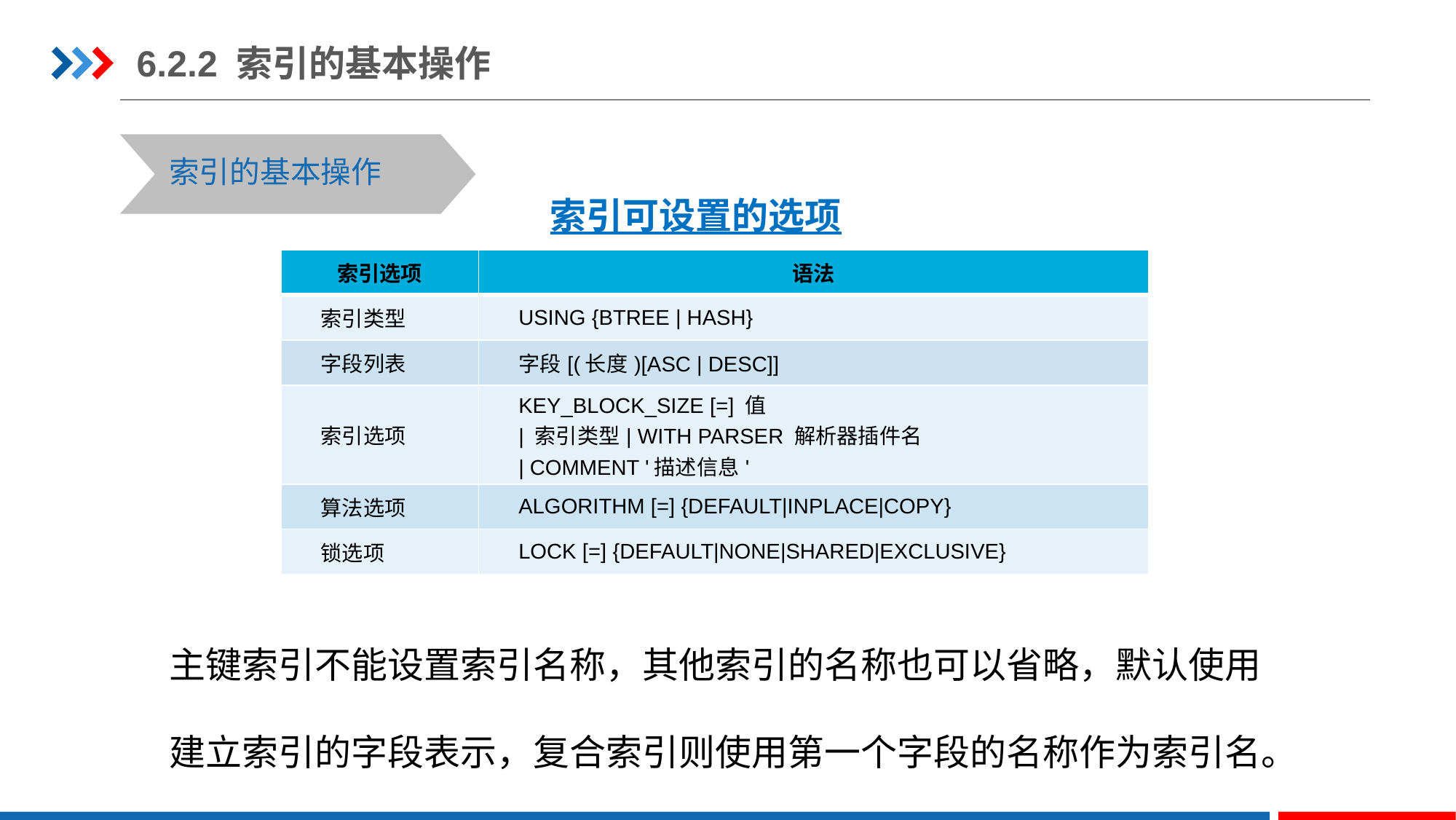

6.2.2 索引的基本操作

索引的基本操作

索引可设置的选项
| 索引选项 | 语法 |
| --- | --- |
| 索引类型 | USING {BTREE | HASH} |
| 字段列表 | 字段[(长度)[ASC | DESC]] |
| 索引选项 | KEY\_BLOCK\_SIZE [=] 值 | 索引类型| WITH PARSER 解析器插件名 | COMMENT '描述信息' |
| 算法选项 | ALGORITHM [=] {DEFAULT|INPLACE|COPY} |
| 锁选项 | LOCK [=] {DEFAULT|NONE|SHARED|EXCLUSIVE} |
主键索引不能设置索引名称，其他索引的名称也可以省略，默认使用建立索引的字段表示，复合索引则使用第一个字段的名称作为索引名。